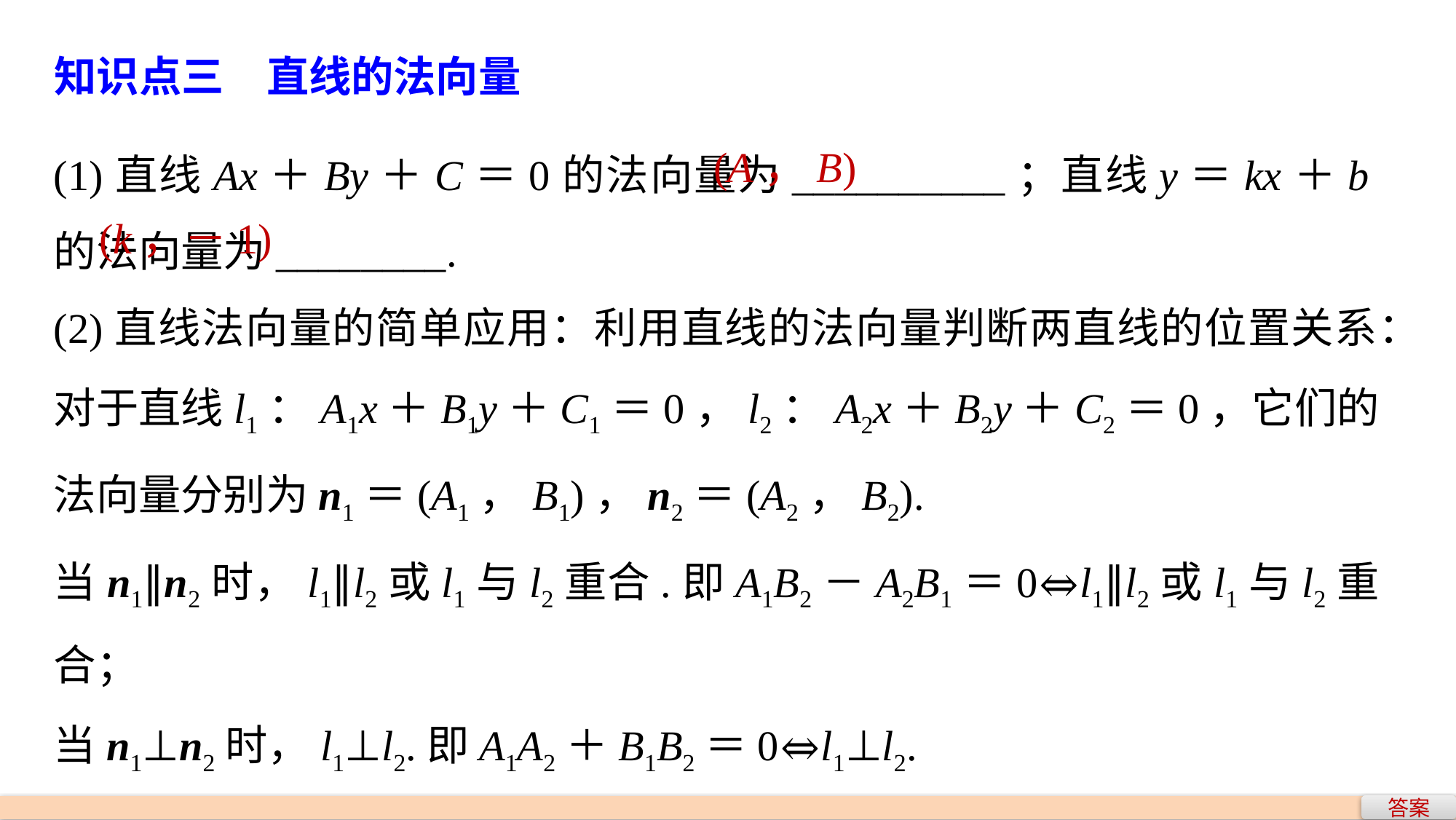

知识点三　直线的法向量
(1)直线Ax＋By＋C＝0的法向量为__________；直线y＝kx＋b的法向量为________.
(2)直线法向量的简单应用：利用直线的法向量判断两直线的位置关系：对于直线l1：A1x＋B1y＋C1＝0，l2：A2x＋B2y＋C2＝0，它们的法向量分别为n1＝(A1，B1)，n2＝(A2，B2).
当n1∥n2时，l1∥l2或l1与l2重合.即A1B2－A2B1＝0⇔l1∥l2或l1与l2重合；
当n1⊥n2时，l1⊥l2.即A1A2＋B1B2＝0⇔l1⊥l2.
(A，B)
(k，－1)
答案